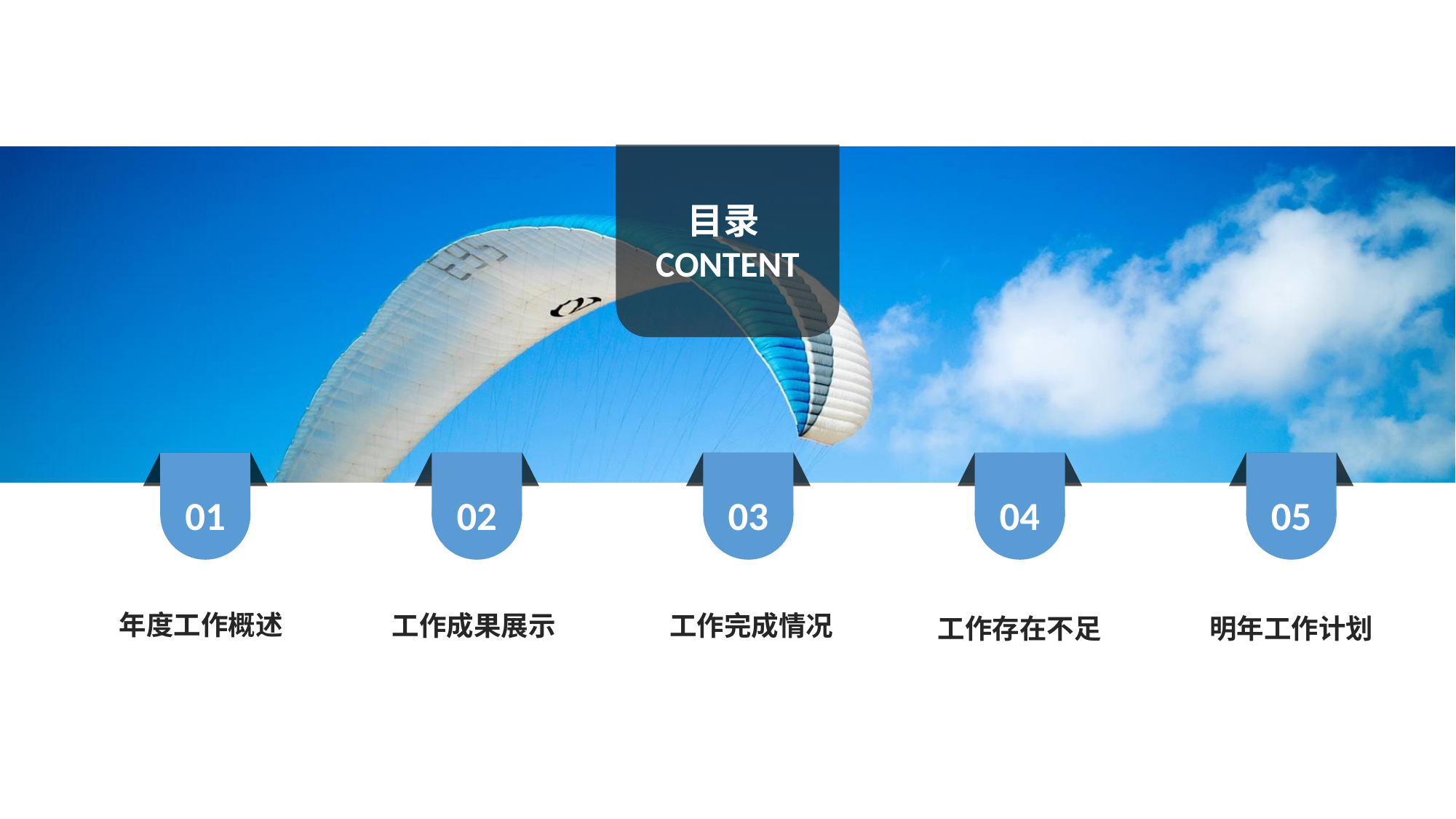

目录CONTENT

01

02

03

04

05
年度工作概述
工作成果展示
工作完成情况
工作存在不足
明年工作计划